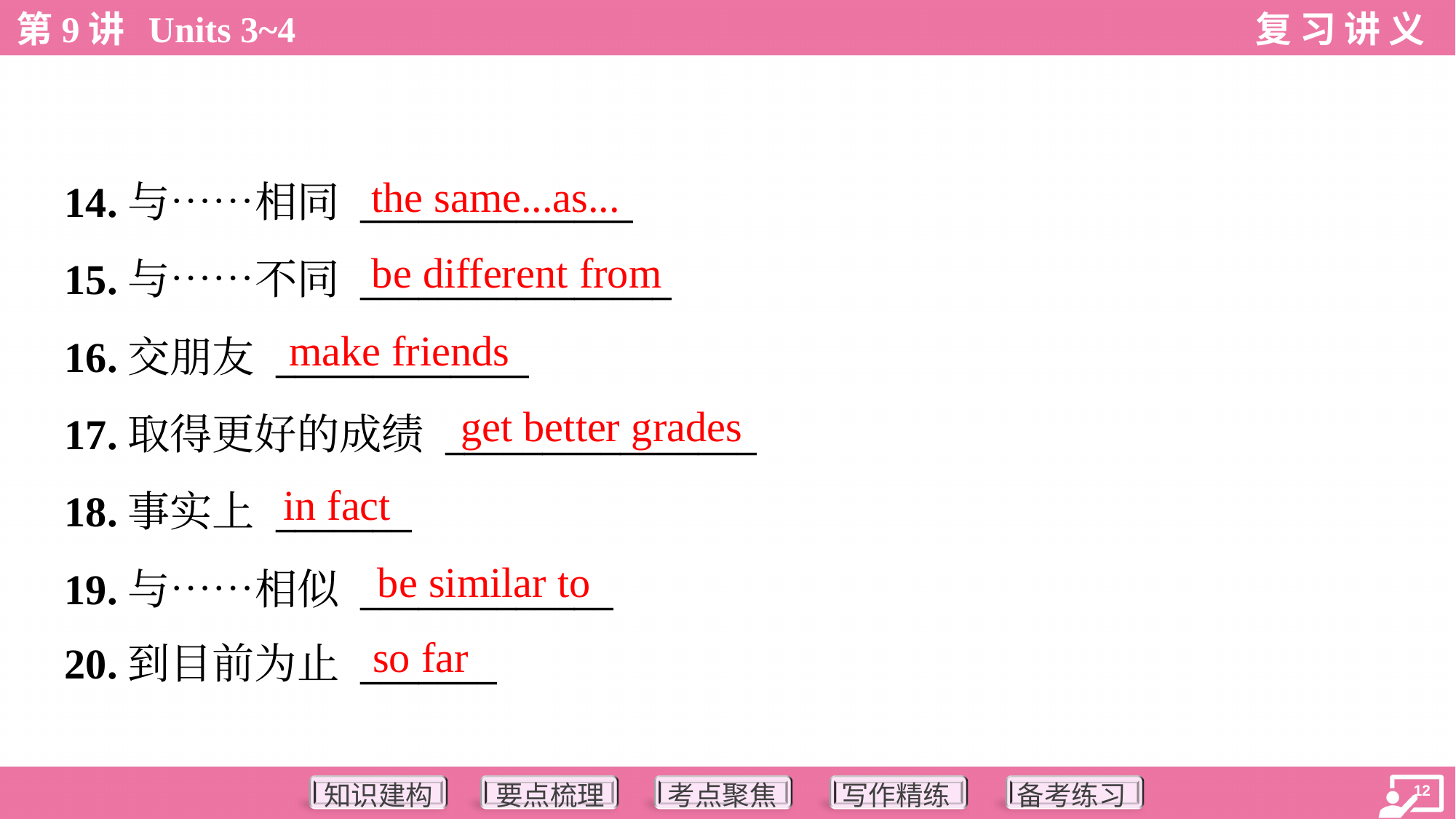

the same...as...
14.与……相同 ______________
15.与……不同 ________________
16.交朋友 _____________
17.取得更好的成绩 ________________
18.事实上 _______
19.与……相似 _____________
20.到目前为止 _______
be different from
make friends
get better grades
in fact
be similar to
so far